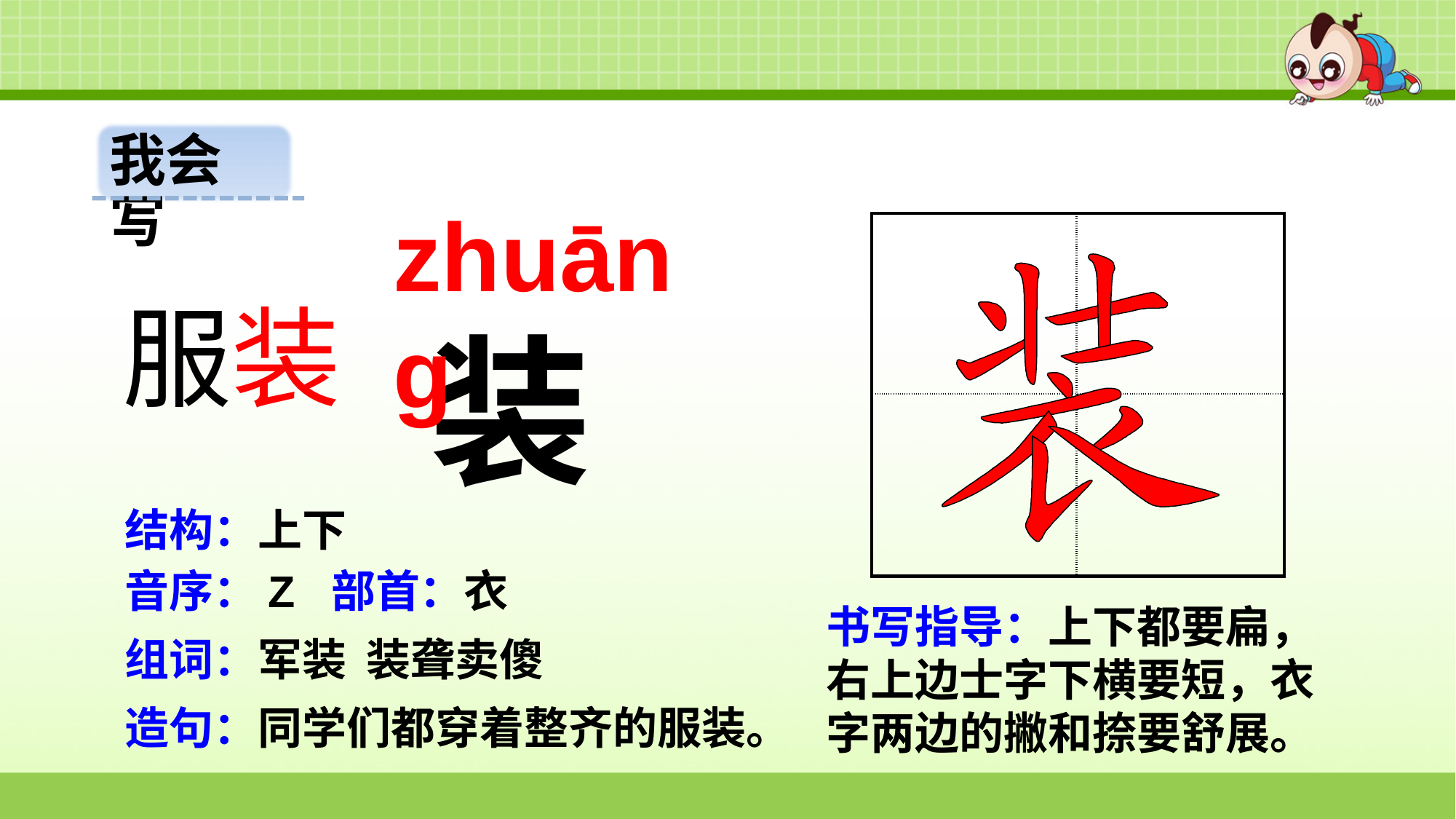

我会写

zhuāng
|  |  |
| --- | --- |
|  |  |

服装

装

结构：上下
音序：Z  部首：衣
书写指导：上下都要扁，右上边士字下横要短，衣字两边的撇和捺要舒展。
组词：军装  装聋卖傻
造句：同学们都穿着整齐的服装。